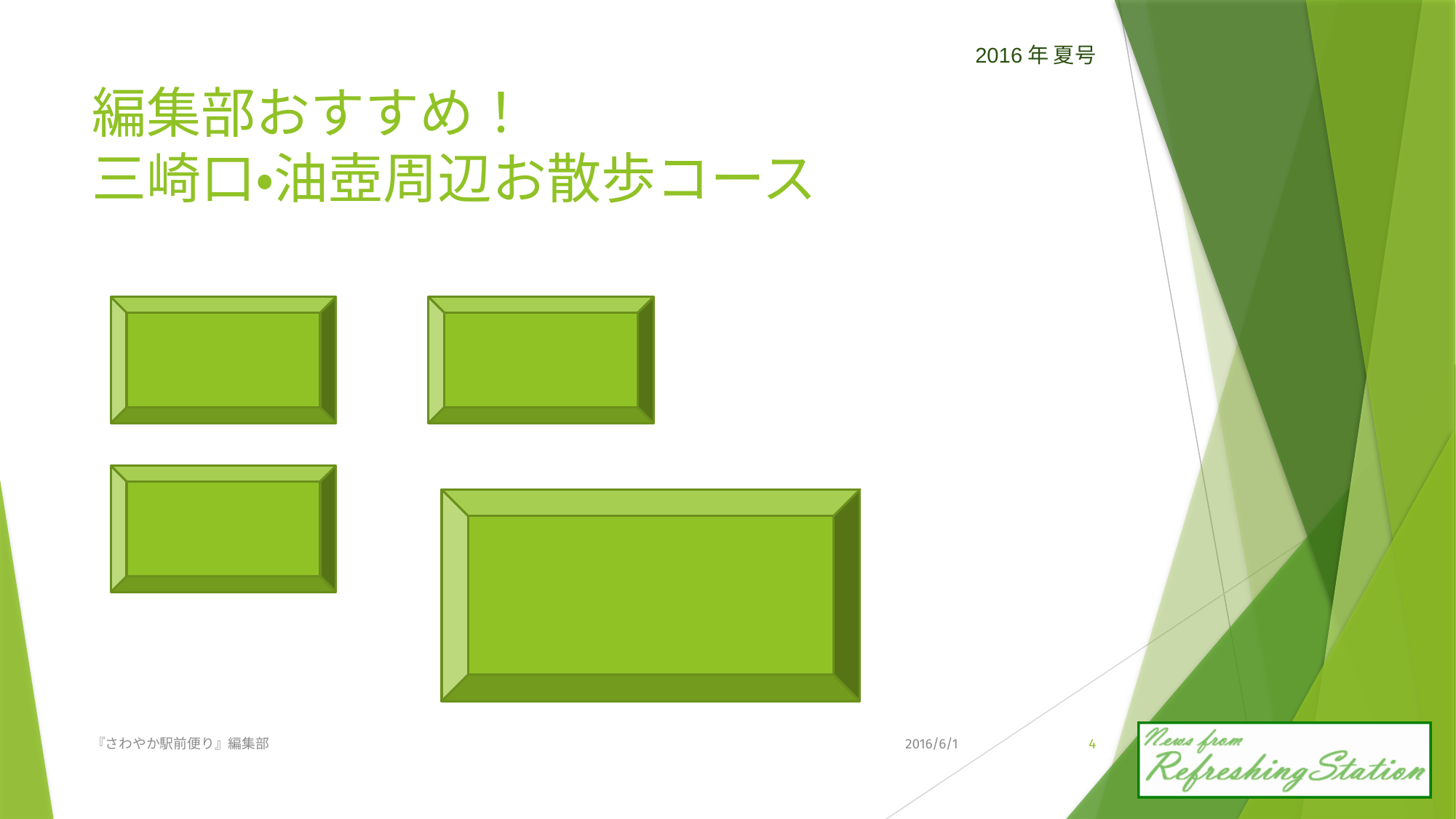

# 編集部おすすめ！ 三崎口・油壺周辺お散歩コース

『さわやか駅前便り』編集部
2016/6/1
4